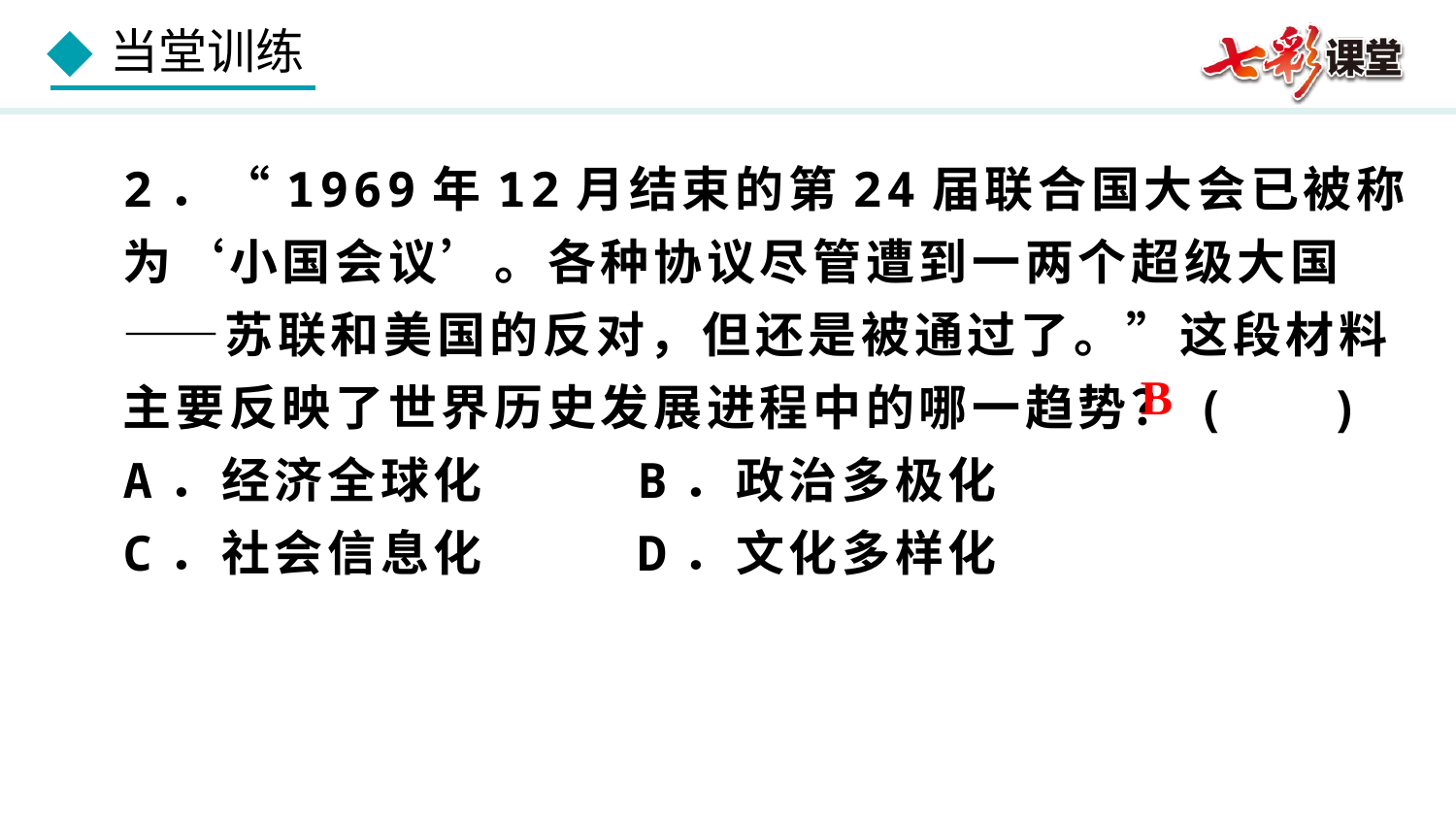

2．“1969年12月结束的第24届联合国大会已被称为‘小国会议’。各种协议尽管遭到一两个超级大国——苏联和美国的反对，但还是被通过了。”这段材料主要反映了世界历史发展进程中的哪一趋势？(   )
A．经济全球化         B．政治多极化
C．社会信息化         D．文化多样化
B